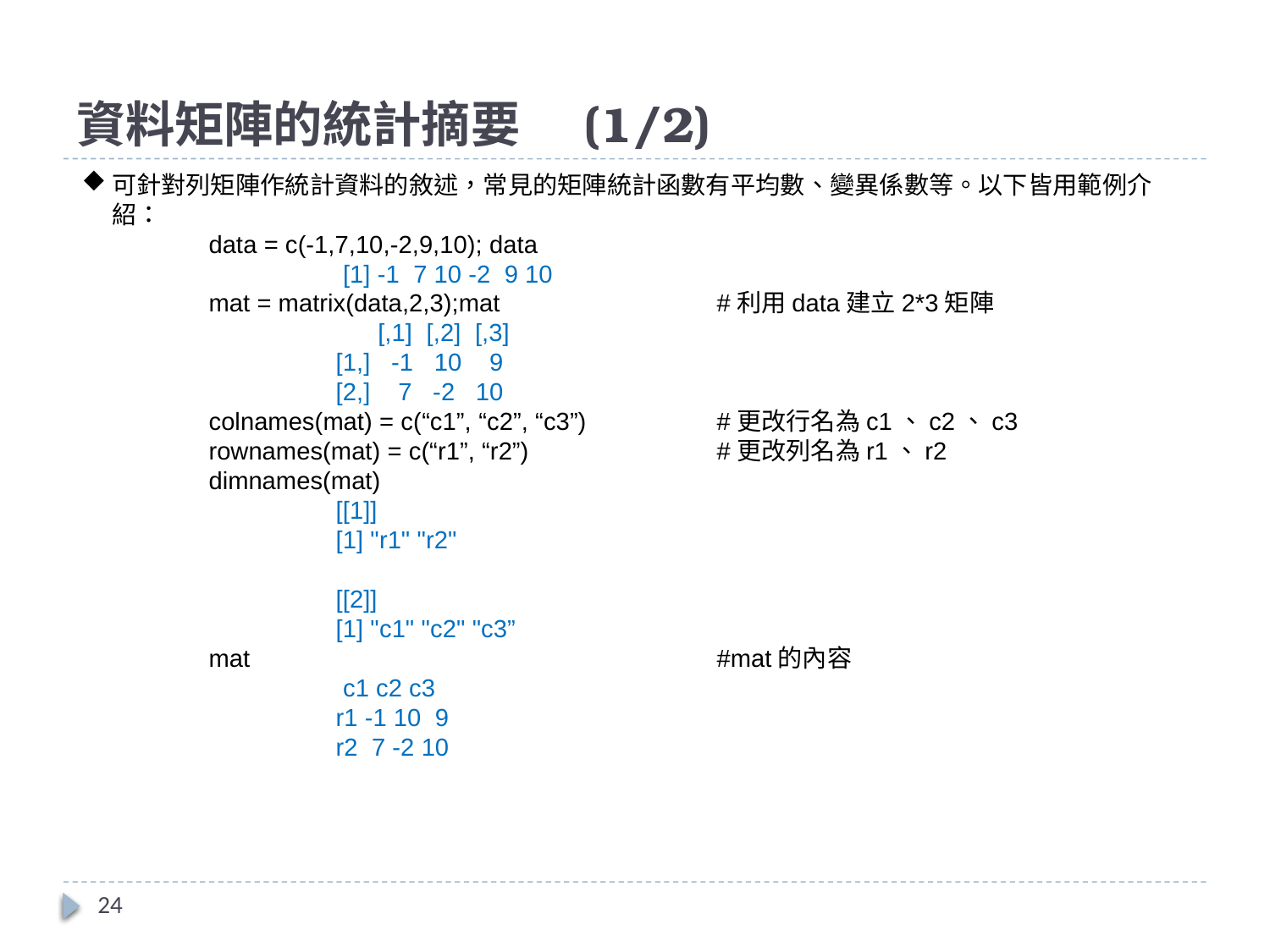

# 資料矩陣的統計摘要	(1/2)
可針對列矩陣作統計資料的敘述，常見的矩陣統計函數有平均數、變異係數等。以下皆用範例介紹：
	data = c(-1,7,10,-2,9,10); data
		 [1] -1  7 10 -2  9 10
	mat = matrix(data,2,3);mat		#利用data建立2*3矩陣
	      [,1]  [,2]  [,3]
	[1,]   -1   10    9
	[2,]    7   -2   10
colnames(mat) = c(“c1”, “c2”, “c3”)		#更改行名為c1、c2、c3
rownames(mat) = c(“r1”, “r2”)		#更改列名為r1、r2
dimnames(mat)
	[[1]]
	[1] "r1" "r2"

	[[2]]
	[1] "c1" "c2" "c3”
mat				#mat的內容
	 c1 c2 c3
	r1 -1 10  9
	r2  7 -2 10
24